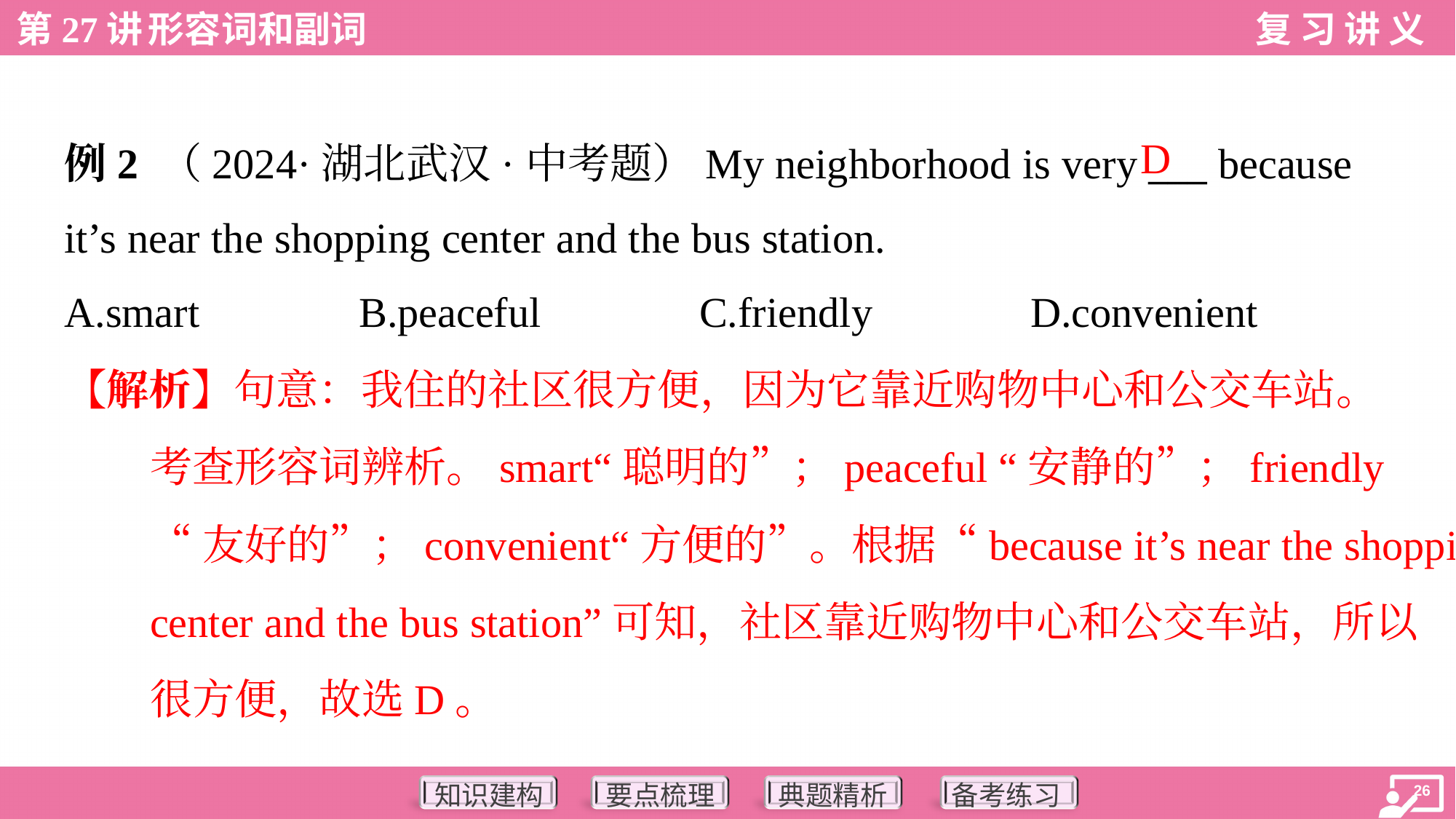

D
例2 （2024·湖北武汉·中考题）My neighborhood is very ___ because
it’s near the shopping center and the bus station.
A.smart	B.peaceful	C.friendly	D.convenient
【解析】句意：我住的社区很方便，因为它靠近购物中心和公交车站。
考查形容词辨析。smart“聪明的”；peaceful “安静的”；friendly
“友好的”；convenient“方便的”。根据“because it’s near the shopping
center and the bus station”可知，社区靠近购物中心和公交车站，所以
很方便，故选D。